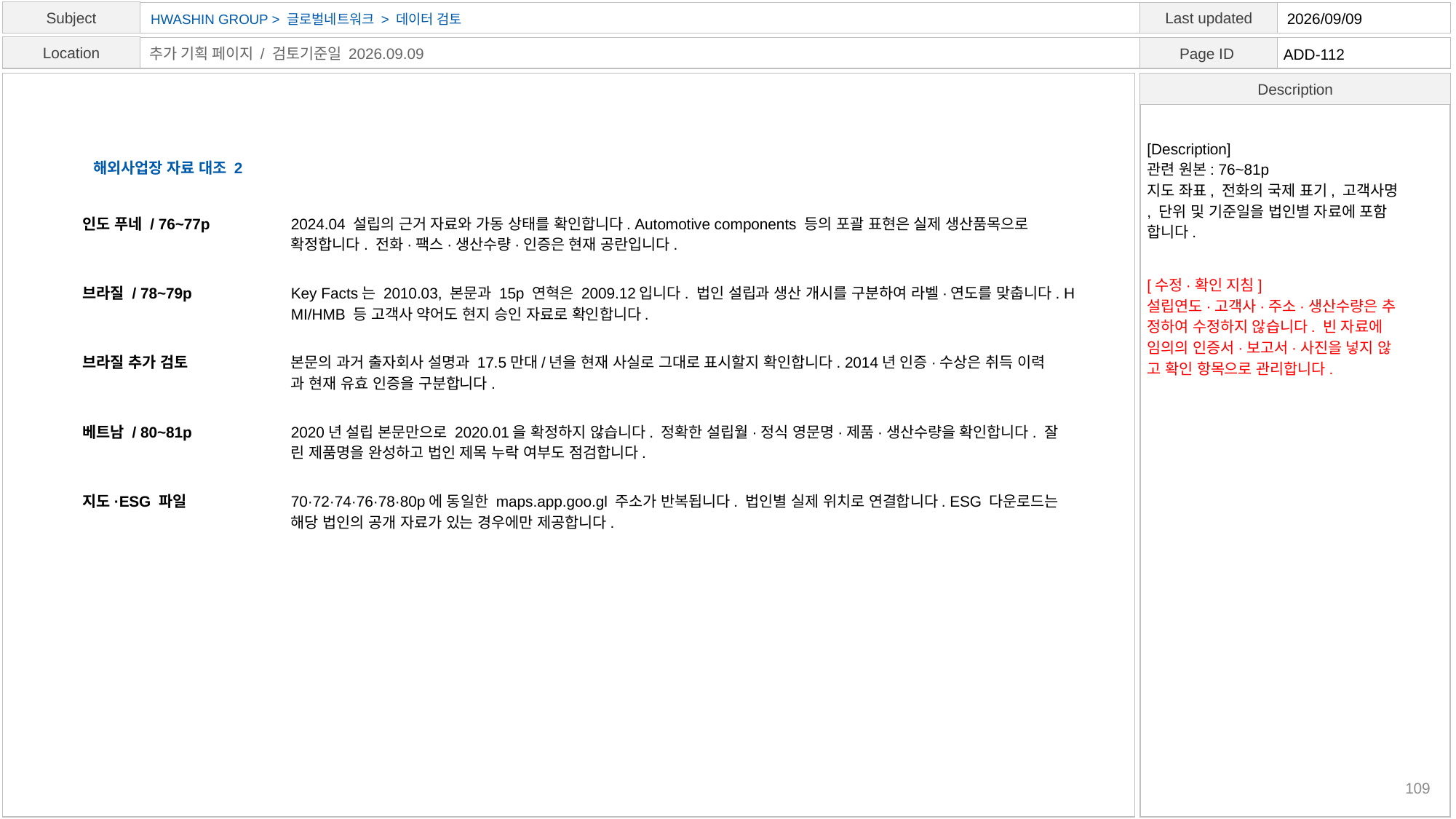

HWASHIN GROUP > 글로벌네트워크 > 데이터 검토
2026/09/09
ADD-112
추가 기획 페이지 / 검토기준일 2026.09.09
[Description]
관련 원본: 76~81p
지도 좌표, 전화의 국제 표기, 고객사명
, 단위 및 기준일을 법인별 자료에 포함
합니다.
해외사업장 자료 대조 2
인도 푸네 / 76~77p
2024.04 설립의 근거 자료와 가동 상태를 확인합니다. Automotive components 등의 포괄 표현은 실제 생산품목으로
확정합니다. 전화·팩스·생산수량·인증은 현재 공란입니다.
[수정·확인 지침]
설립연도·고객사·주소·생산수량은 추
정하여 수정하지 않습니다. 빈 자료에
임의의 인증서·보고서·사진을 넣지 않
고 확인 항목으로 관리합니다.
브라질 / 78~79p
Key Facts는 2010.03, 본문과 15p 연혁은 2009.12입니다. 법인 설립과 생산 개시를 구분하여 라벨·연도를 맞춥니다. H
MI/HMB 등 고객사 약어도 현지 승인 자료로 확인합니다.
브라질 추가 검토
본문의 과거 출자회사 설명과 17.5만대/년을 현재 사실로 그대로 표시할지 확인합니다. 2014년 인증·수상은 취득 이력
과 현재 유효 인증을 구분합니다.
베트남 / 80~81p
2020년 설립 본문만으로 2020.01을 확정하지 않습니다. 정확한 설립월·정식 영문명·제품·생산수량을 확인합니다. 잘
린 제품명을 완성하고 법인 제목 누락 여부도 점검합니다.
지도·ESG 파일
70·72·74·76·78·80p에 동일한 maps.app.goo.gl 주소가 반복됩니다. 법인별 실제 위치로 연결합니다. ESG 다운로드는
해당 법인의 공개 자료가 있는 경우에만 제공합니다.
109